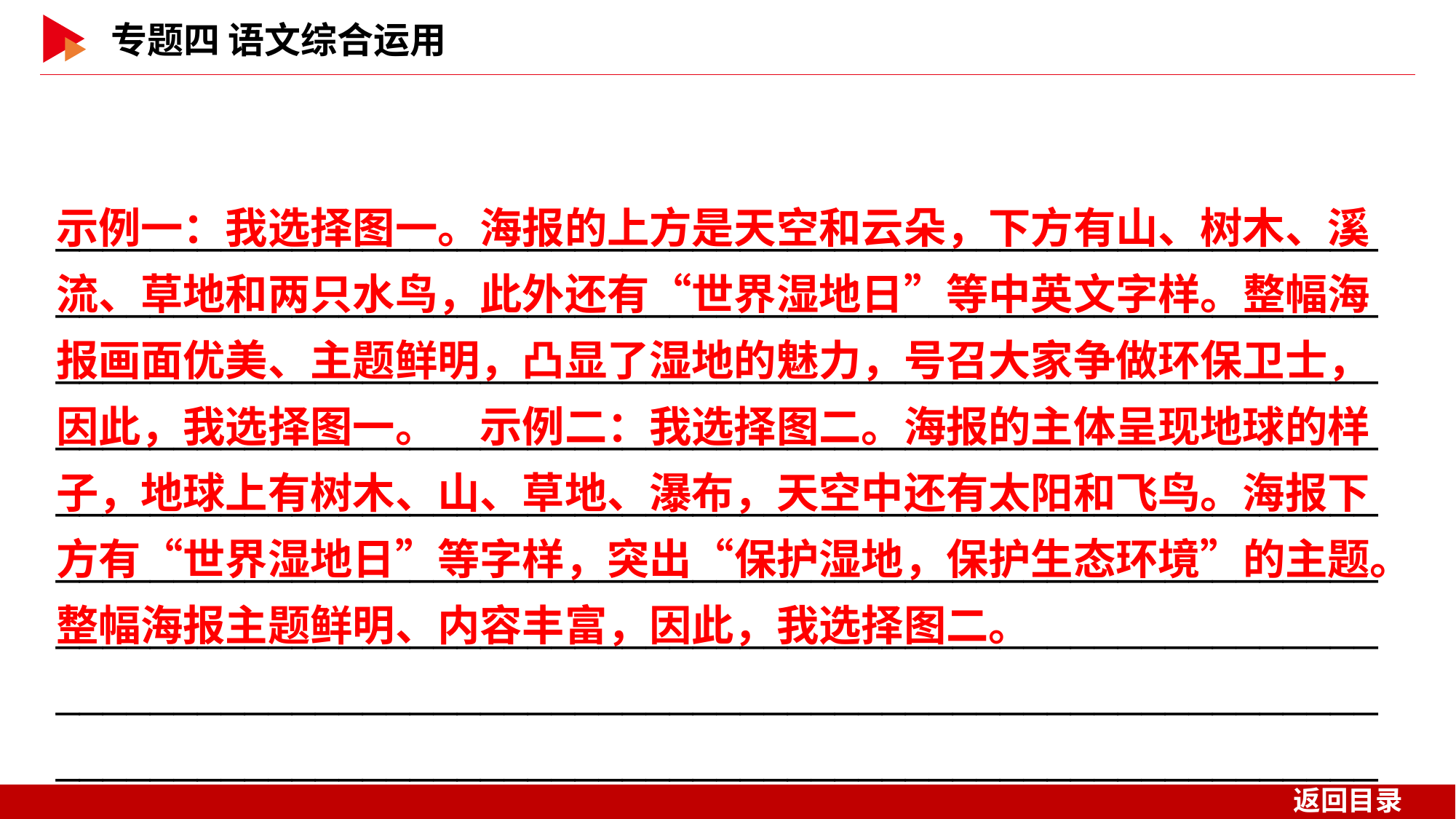

____________________________________________________________________________________________________________________________________________________________________________________________________________________________________________________________________________________________________________________________________________________________________________________________________________________________________________________________________________________________________________________________________________________
示例一：我选择图一。海报的上方是天空和云朵，下方有山、树木、溪流、草地和两只水鸟，此外还有“世界湿地日”等中英文字样。整幅海报画面优美、主题鲜明，凸显了湿地的魅力，号召大家争做环保卫士，因此，我选择图一。　示例二：我选择图二。海报的主体呈现地球的样子，地球上有树木、山、草地、瀑布，天空中还有太阳和飞鸟。海报下方有“世界湿地日”等字样，突出“保护湿地，保护生态环境”的主题。整幅海报主题鲜明、内容丰富，因此，我选择图二。